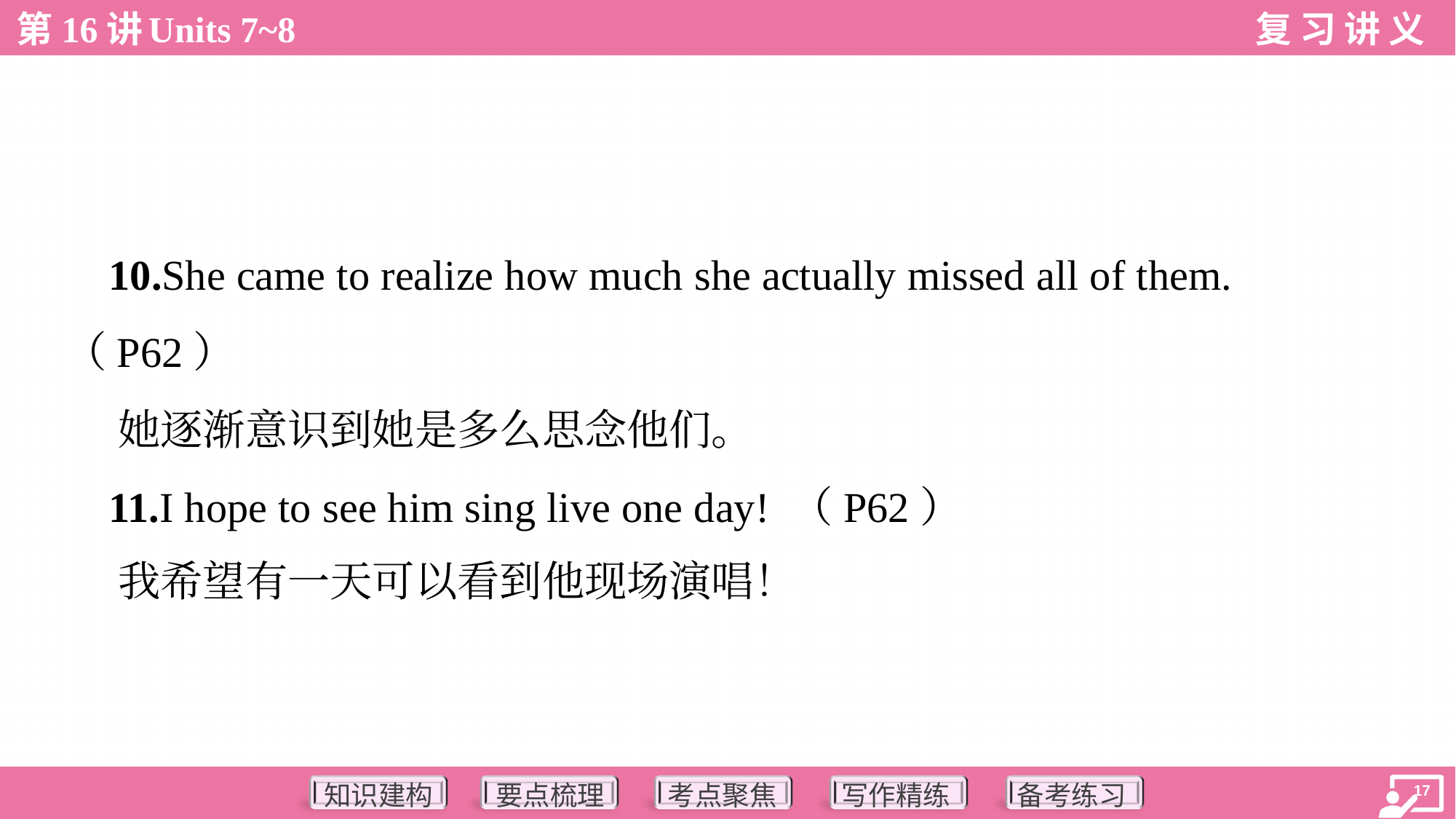

10.She came to realize how much she actually missed all of them.
（P62）
    她逐渐意识到她是多么思念他们。
    11.I hope to see him sing live one day! （P62）
    我希望有一天可以看到他现场演唱！